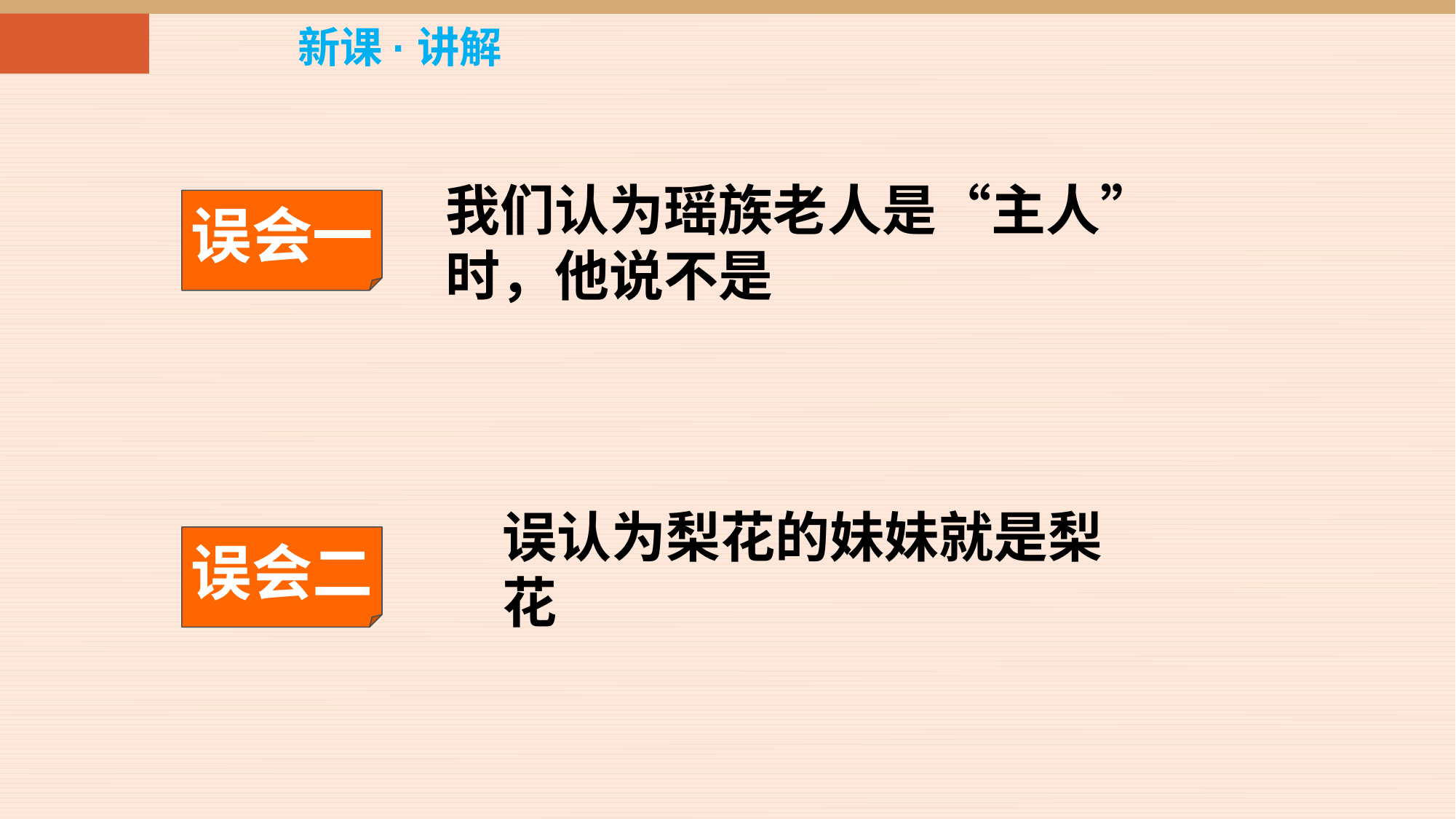

新课·讲解
我们认为瑶族老人是“主人”时，他说不是

误会一
误认为梨花的妹妹就是梨花

误会二